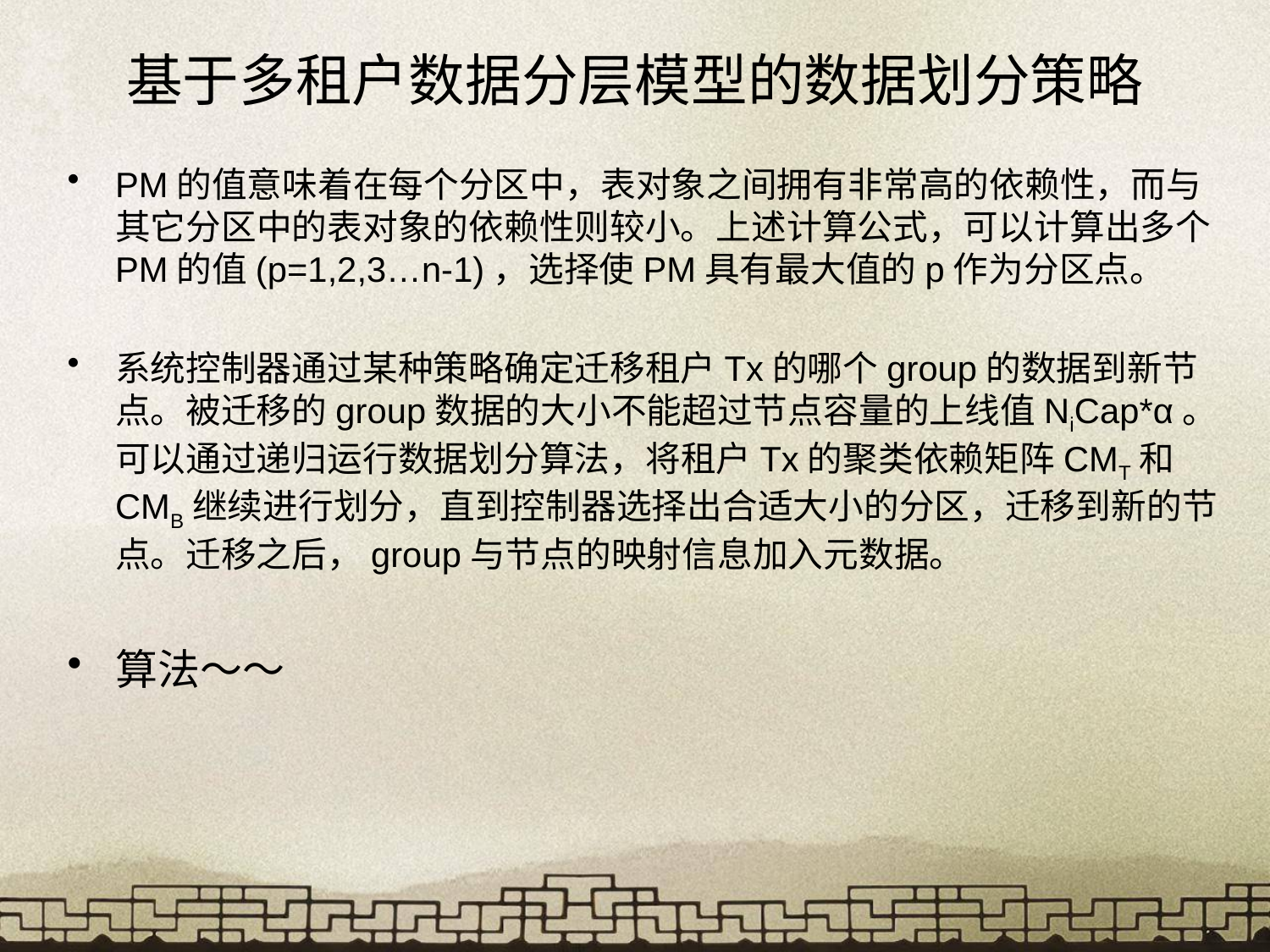

# 基于多租户数据分层模型的数据划分策略
PM的值意味着在每个分区中，表对象之间拥有非常高的依赖性，而与其它分区中的表对象的依赖性则较小。上述计算公式，可以计算出多个PM的值(p=1,2,3…n-1)，选择使PM具有最大值的p作为分区点。

系统控制器通过某种策略确定迁移租户Tx的哪个group的数据到新节点。被迁移的group数据的大小不能超过节点容量的上线值NiCap*α。可以通过递归运行数据划分算法，将租户Tx的聚类依赖矩阵CMT和CMB继续进行划分，直到控制器选择出合适大小的分区，迁移到新的节点。迁移之后，group与节点的映射信息加入元数据。

算法～～